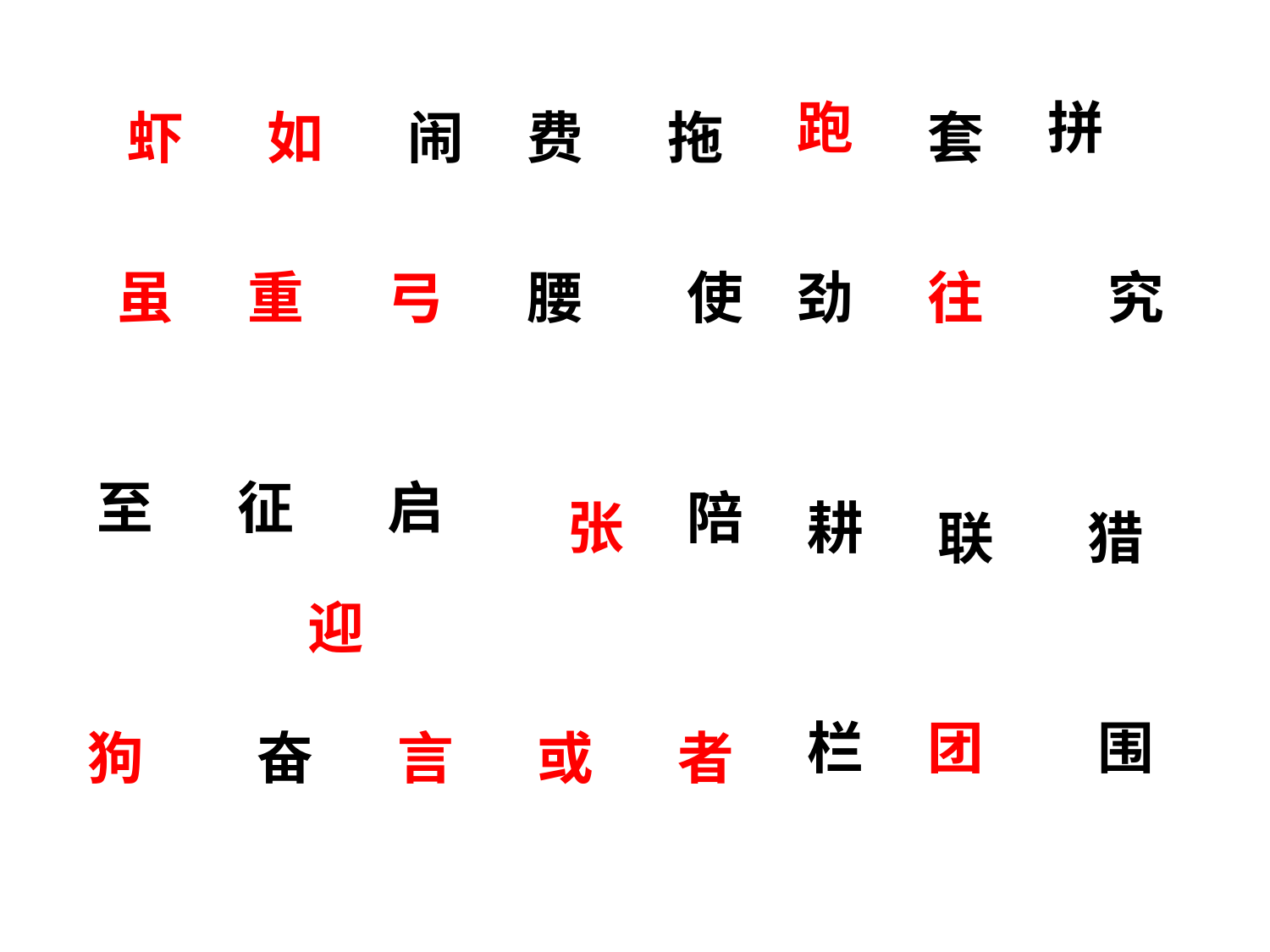

跑
拼
虾
如
闹
费
拖
套
虽
重
弓
腰
使
劲
往
究
至
征
启
陪
张
耕
联
猎
迎
栏
团
围
狗
奋
言
或
者